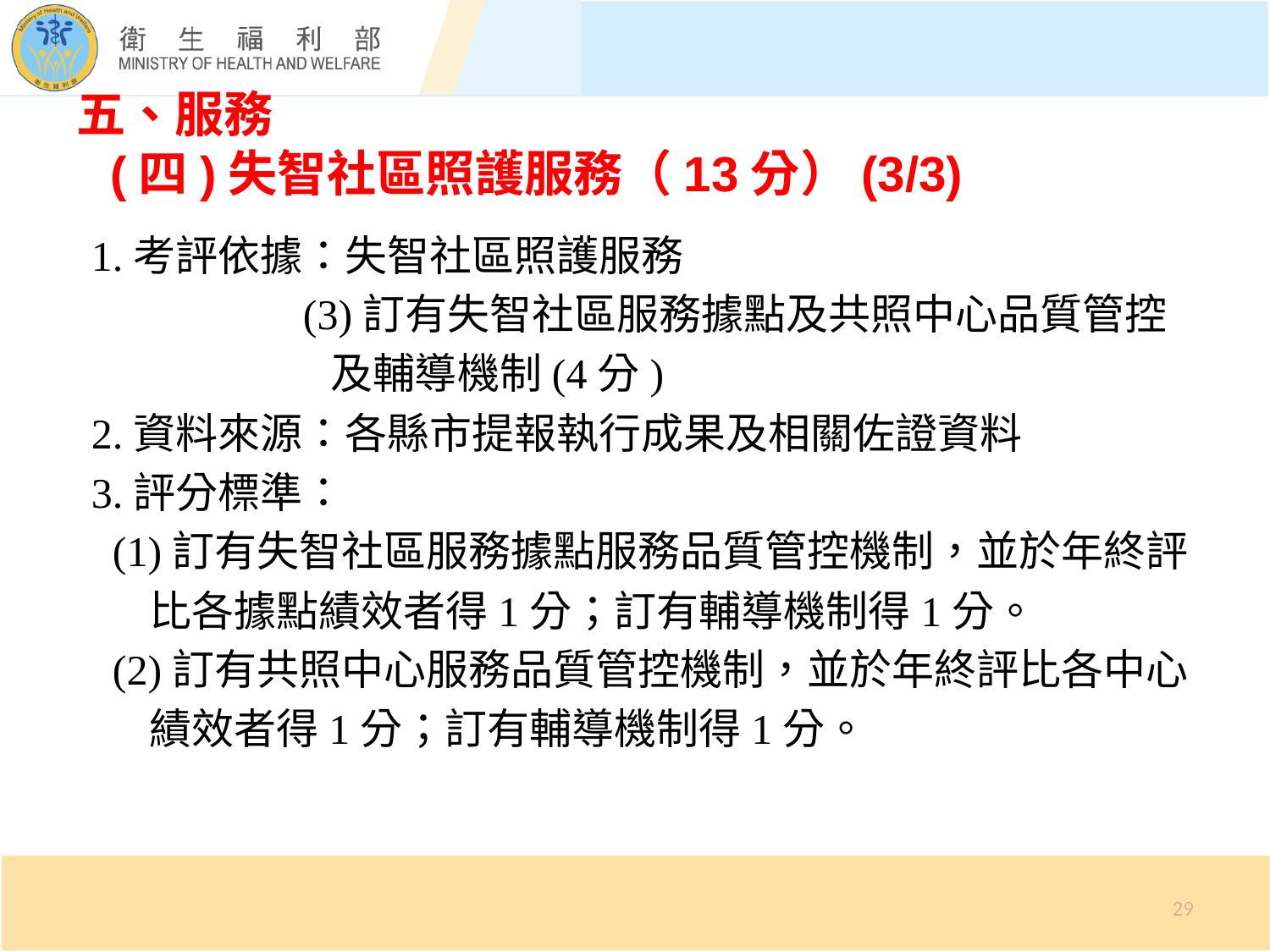

# 五、服務 (四)失智社區照護服務（13分）(3/3)
1.考評依據：失智社區照護服務
                    (3)訂有失智社區服務據點及共照中心品質管控
                        及輔導機制(4分)
2.資料來源：各縣市提報執行成果及相關佐證資料
3.評分標準：
  (1)訂有失智社區服務據點服務品質管控機制，並於年終評
     比各據點績效者得1分；訂有輔導機制得1分。
  (2)訂有共照中心服務品質管控機制，並於年終評比各中心
     績效者得1分；訂有輔導機制得1分。
29